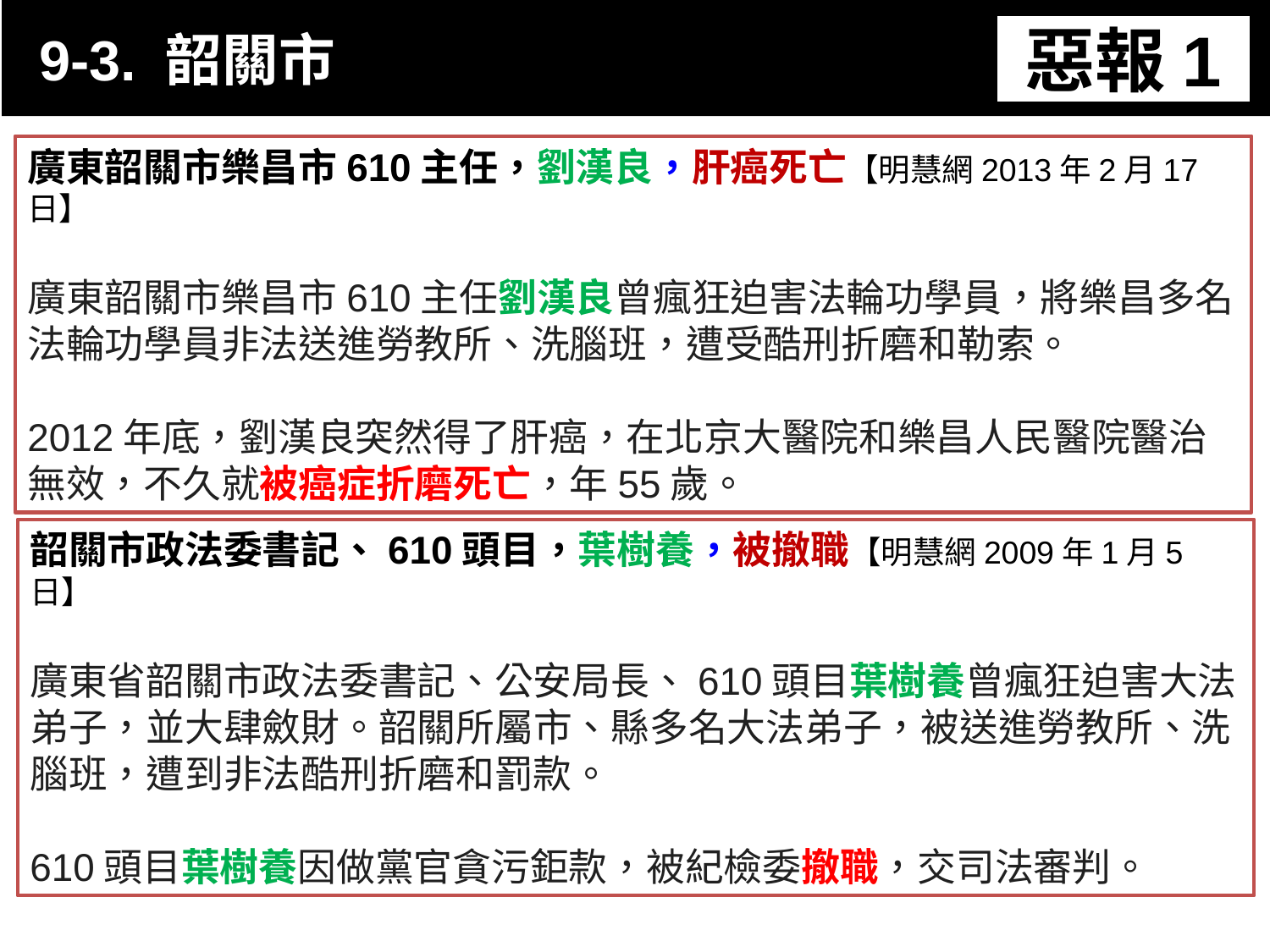

9-3. 韶關市
惡報1

11-3. XX市官員惡報實例
廣東韶關市樂昌市610主任，劉漢良，肝癌死亡【明慧網2013年2月17日】

廣東韶關市樂昌市610主任劉漢良曾瘋狂迫害法輪功學員，將樂昌多名法輪功學員非法送進勞教所、洗腦班，遭受酷刑折磨和勒索。

2012年底，劉漢良突然得了肝癌，在北京大醫院和樂昌人民醫院醫治無效，不久就被癌症折磨死亡，年55歲。
韶關市政法委書記、610頭目，葉樹養，被撤職【明慧網2009年1月5日】

廣東省韶關市政法委書記、公安局長、610頭目葉樹養曾瘋狂迫害大法弟子，並大肆斂財。韶關所屬市、縣多名大法弟子，被送進勞教所、洗腦班，遭到非法酷刑折磨和罰款。

610頭目葉樹養因做黨官貪污鉅款，被紀檢委撤職，交司法審判。